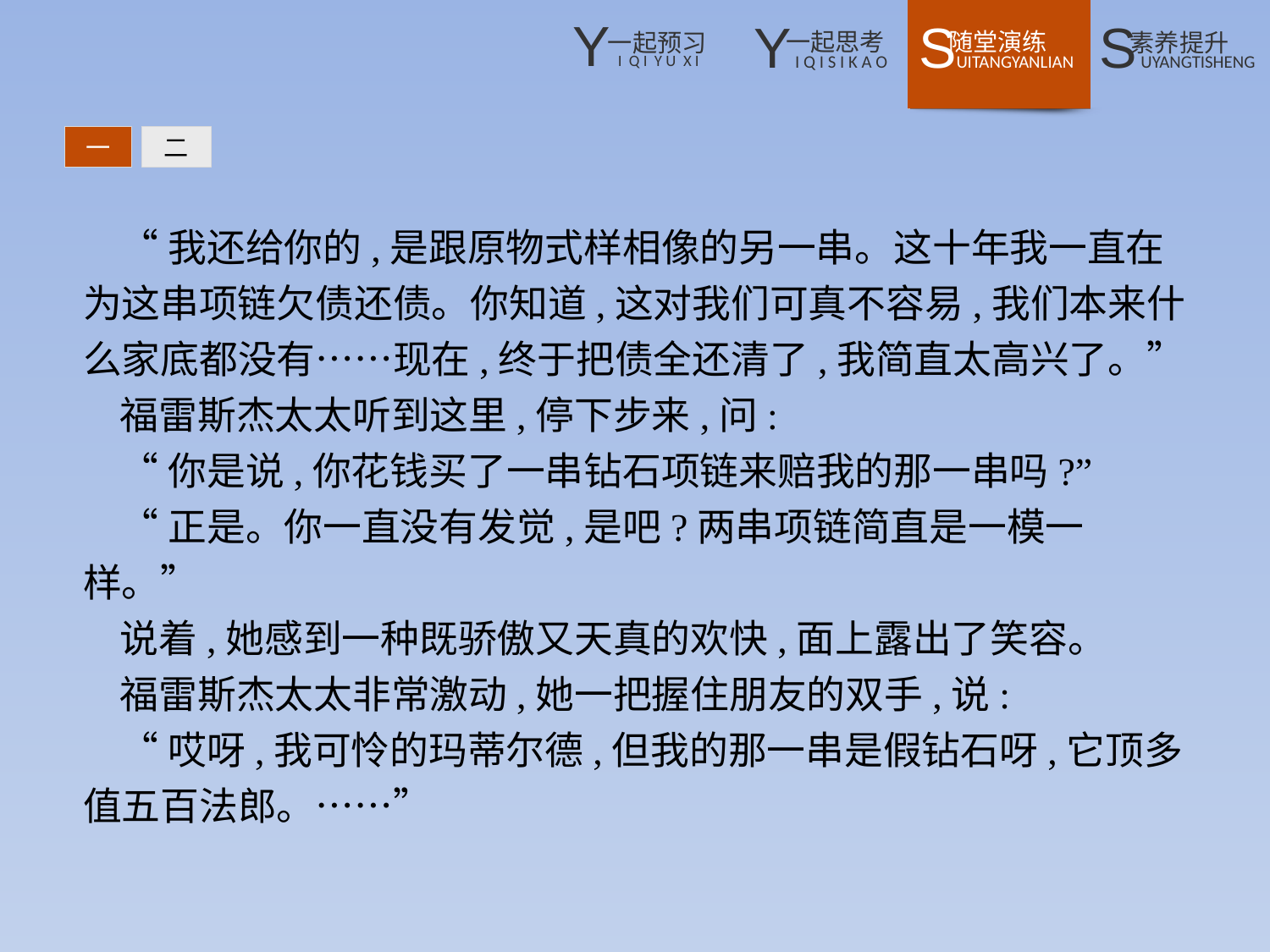

一
二
“我还给你的,是跟原物式样相像的另一串。这十年我一直在为这串项链欠债还债。你知道,这对我们可真不容易,我们本来什么家底都没有……现在,终于把债全还清了,我简直太高兴了。”
福雷斯杰太太听到这里,停下步来,问:
“你是说,你花钱买了一串钻石项链来赔我的那一串吗?”
“正是。你一直没有发觉,是吧?两串项链简直是一模一样。”
说着,她感到一种既骄傲又天真的欢快,面上露出了笑容。
福雷斯杰太太非常激动,她一把握住朋友的双手,说:
“哎呀,我可怜的玛蒂尔德,但我的那一串是假钻石呀,它顶多值五百法郎。……”